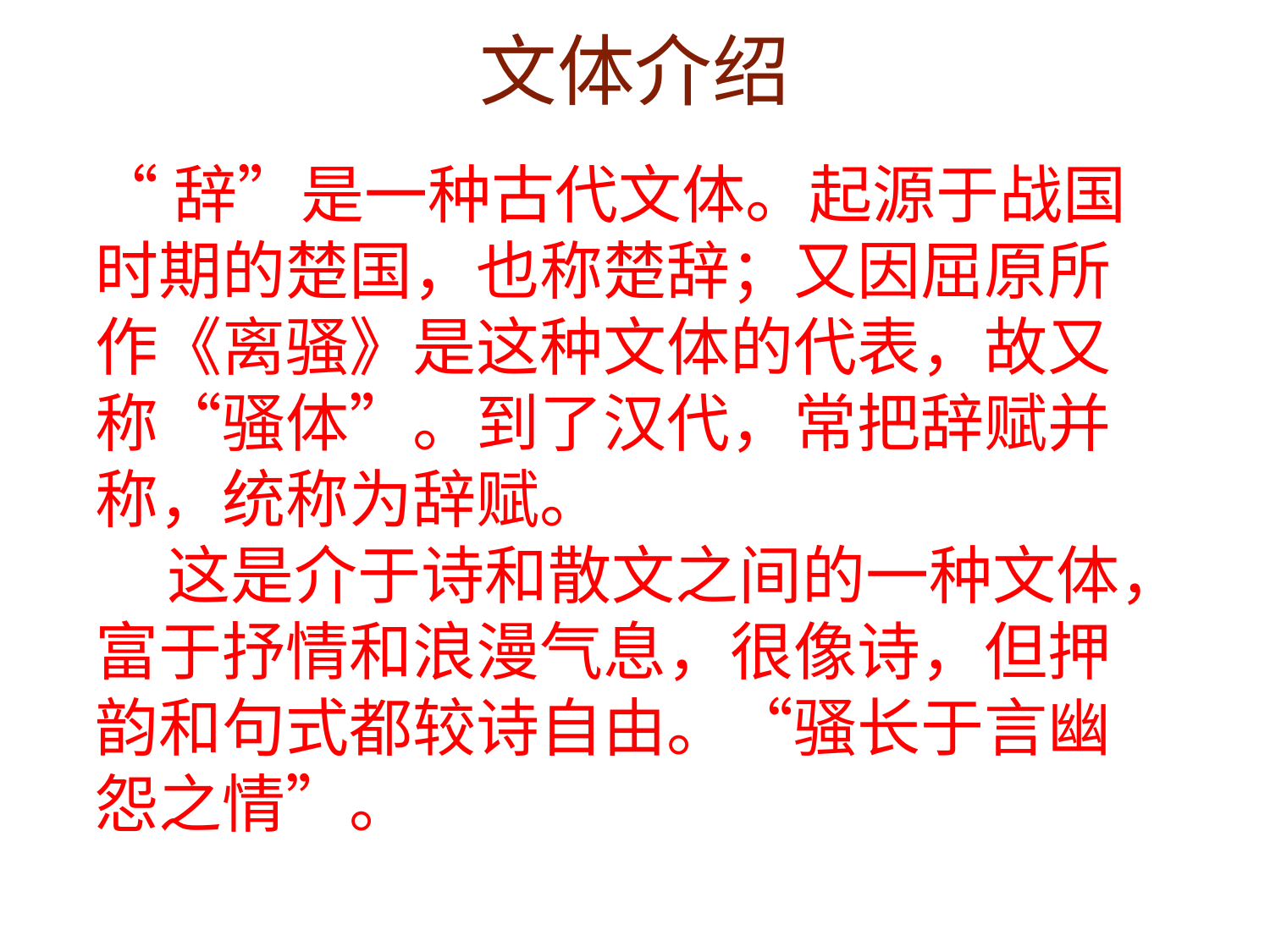

文体介绍
“辞”是一种古代文体。起源于战国时期的楚国，也称楚辞；又因屈原所作《离骚》是这种文体的代表，故又称“骚体”。到了汉代，常把辞赋并称，统称为辞赋。
    这是介于诗和散文之间的一种文体，富于抒情和浪漫气息，很像诗，但押韵和句式都较诗自由。“骚长于言幽怨之情”。